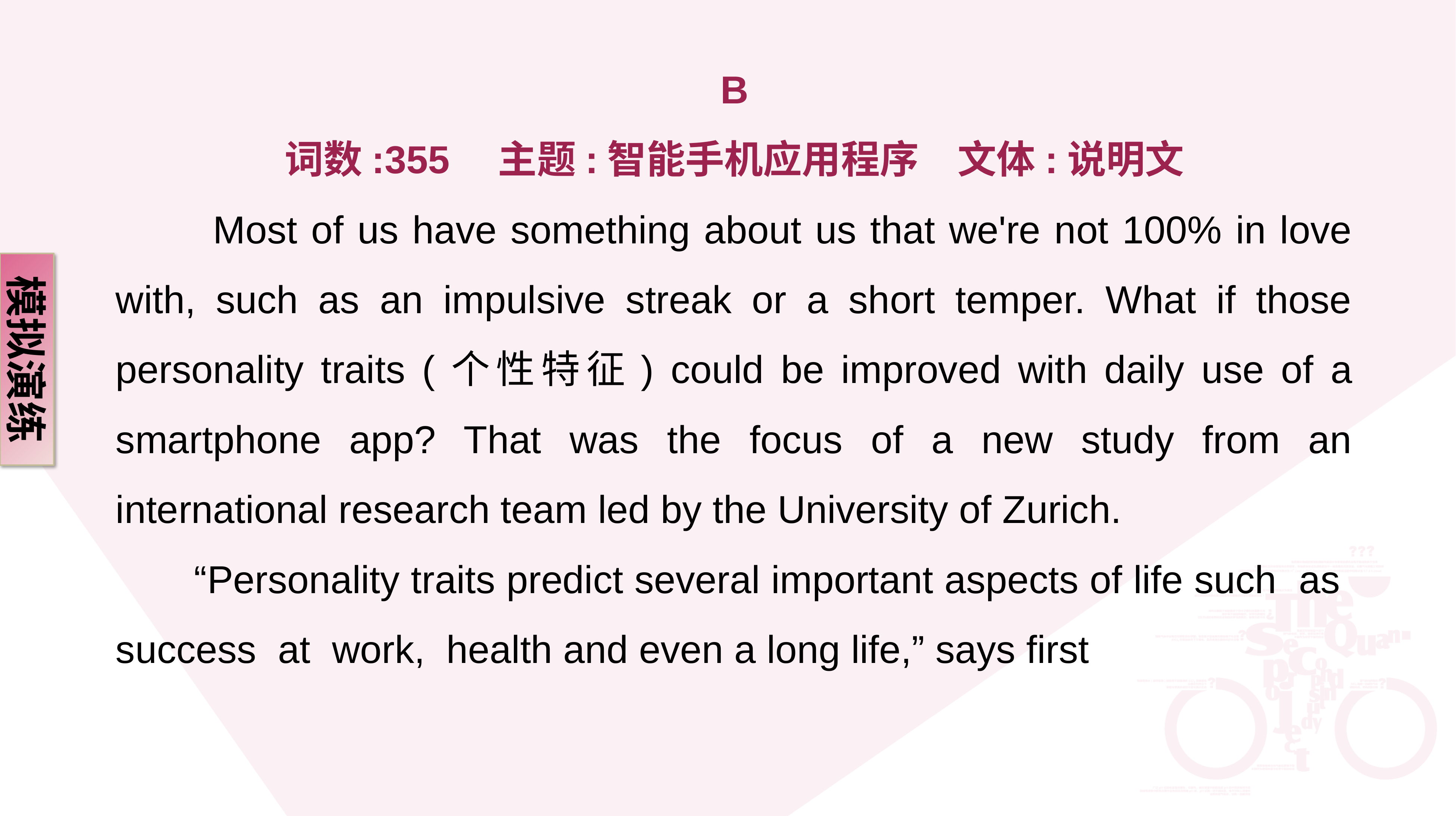

B
词数:355　主题:智能手机应用程序　文体:说明文
       Most of us have something about us that we're not 100% in love with, such as an impulsive streak or a short temper. What if those personality traits (个性特征) could be improved with daily use of a smartphone app? That was the focus of a new study from an international research team led by the University of Zurich.
       “Personality traits predict several important aspects of life such  as  success  at  work,  health and even a long life,” says first

模拟演练